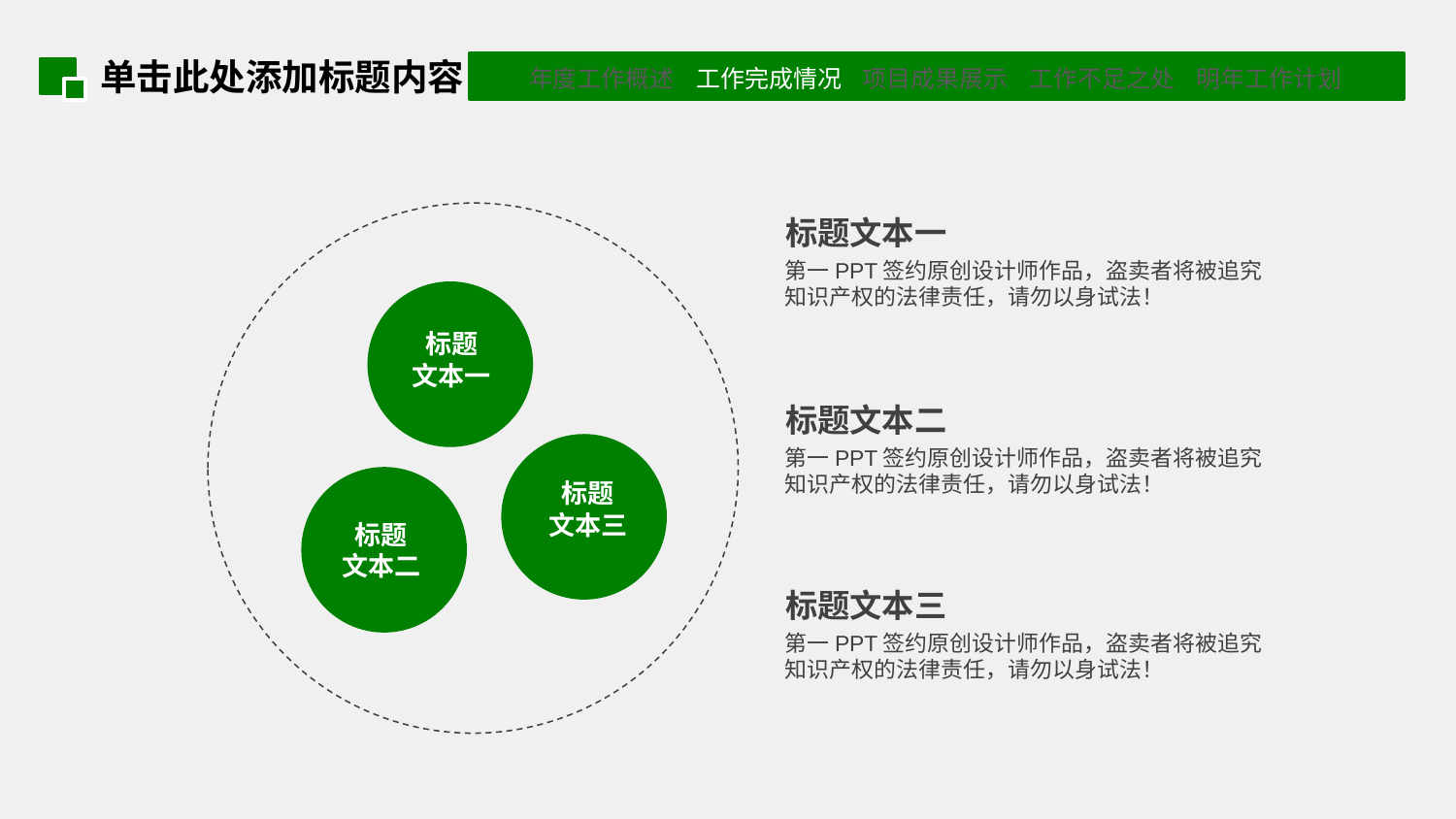

单击此处添加标题内容

标题文本一
第一PPT签约原创设计师作品，盗卖者将被追究知识产权的法律责任，请勿以身试法！

标题
文本一
标题文本二

第一PPT签约原创设计师作品，盗卖者将被追究知识产权的法律责任，请勿以身试法！

标题
文本三
标题
文本二
标题文本三
第一PPT签约原创设计师作品，盗卖者将被追究知识产权的法律责任，请勿以身试法！